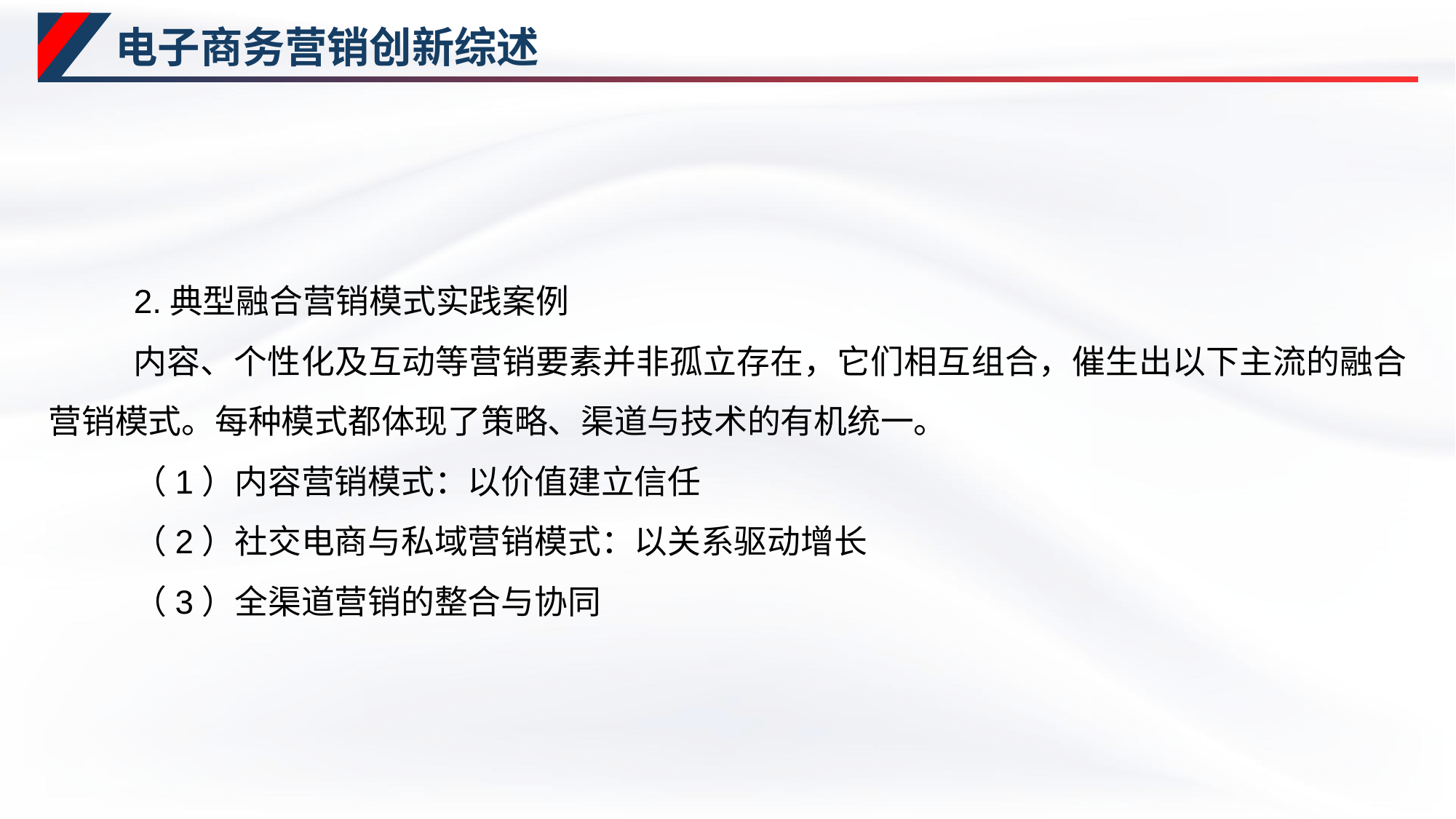

# 电子商务营销创新综述
2.典型融合营销模式实践案例
内容、个性化及互动等营销要素并非孤立存在，它们相互组合，催生出以下主流的融合营销模式。每种模式都体现了策略、渠道与技术的有机统一。
（1）内容营销模式：以价值建立信任
（2）社交电商与私域营销模式：以关系驱动增长
（3）全渠道营销的整合与协同